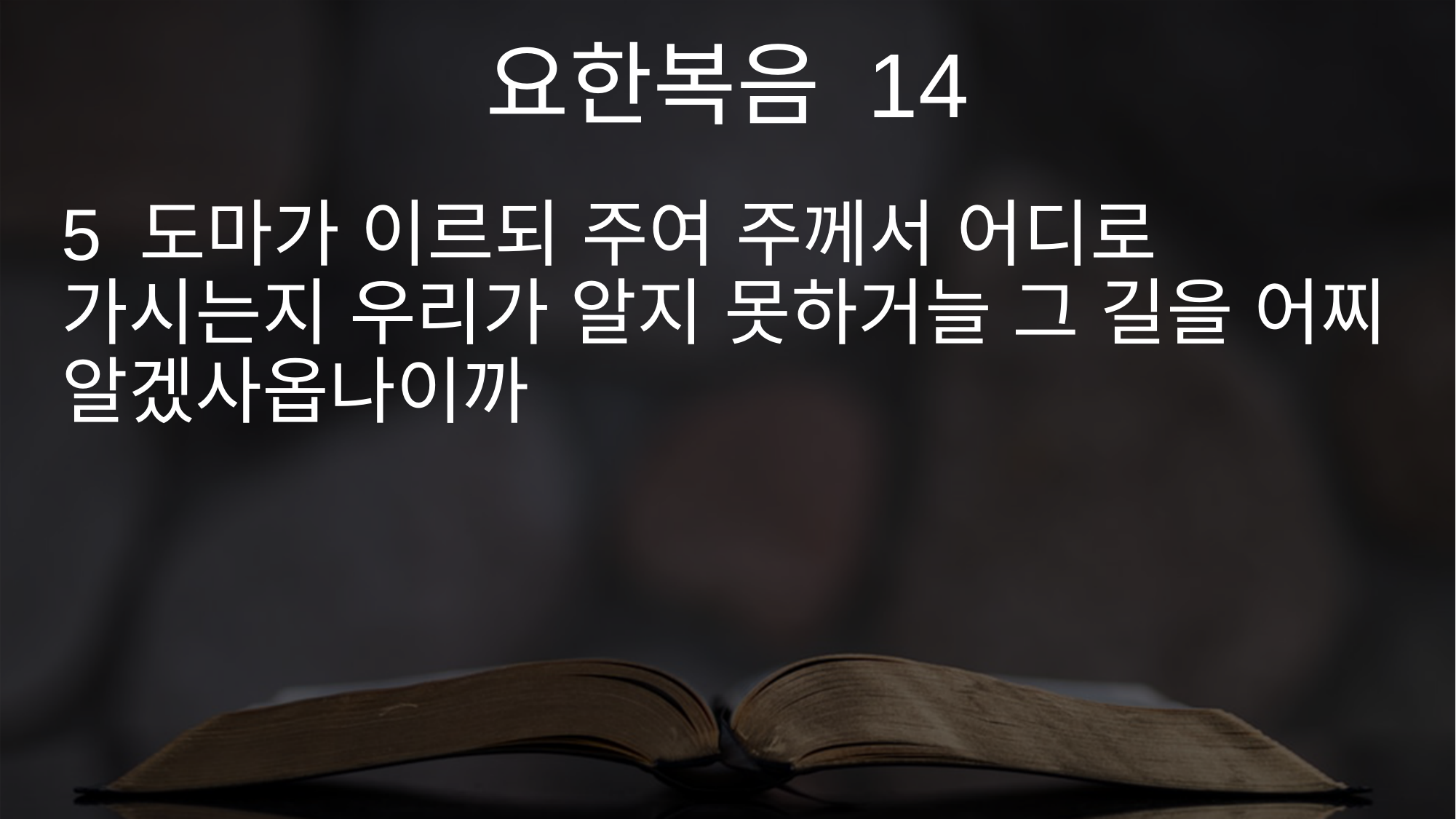

요한복음 14
5 도마가 이르되 주여 주께서 어디로 가시는지 우리가 알지 못하거늘 그 길을 어찌 알겠사옵나이까